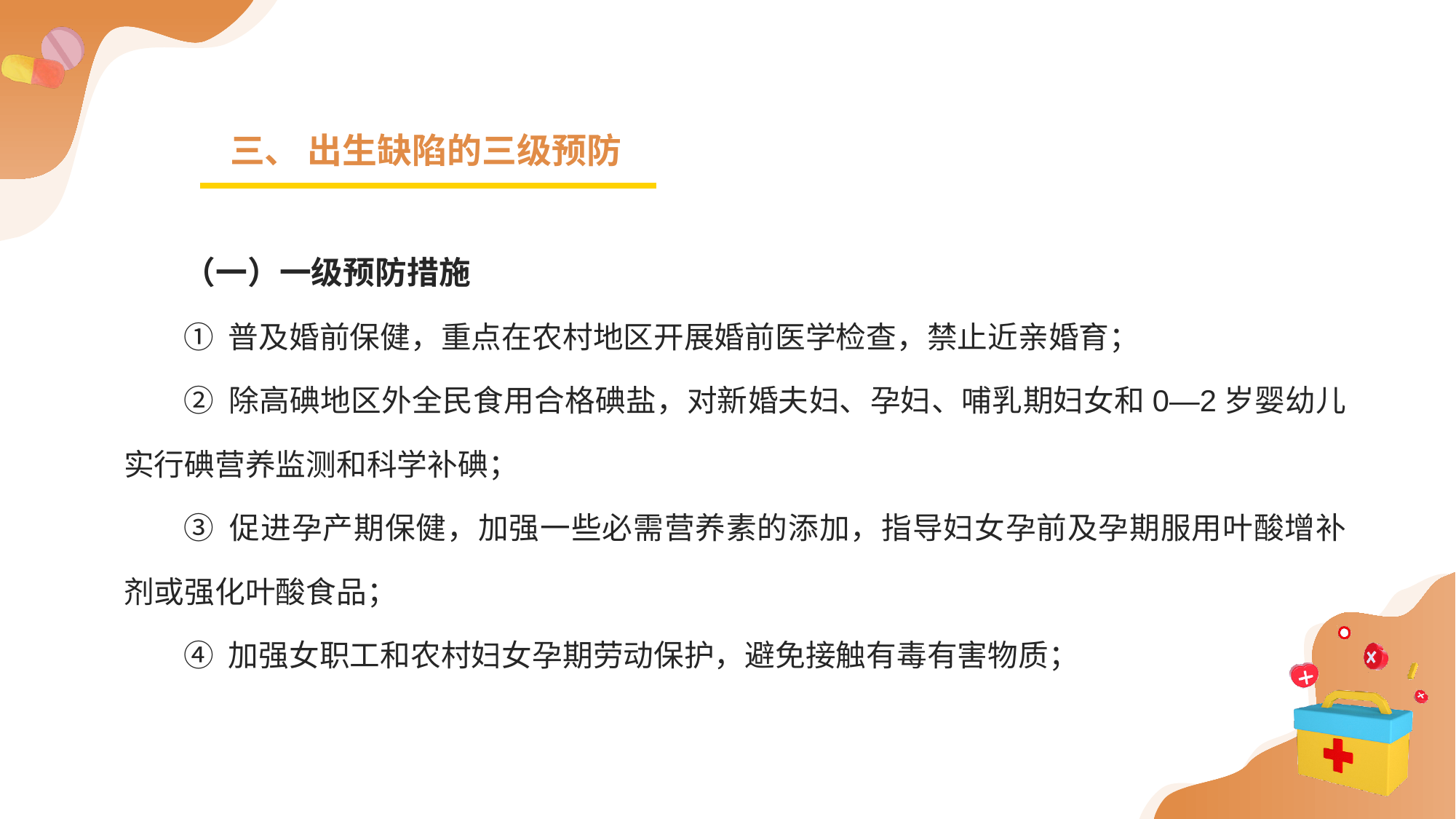

三、 出生缺陷的三级预防
（一）一级预防措施
① 普及婚前保健，重点在农村地区开展婚前医学检查，禁止近亲婚育；
② 除高碘地区外全民食用合格碘盐，对新婚夫妇、孕妇、哺乳期妇女和0—2岁婴幼儿实行碘营养监测和科学补碘；
③ 促进孕产期保健，加强一些必需营养素的添加，指导妇女孕前及孕期服用叶酸增补剂或强化叶酸食品；
④ 加强女职工和农村妇女孕期劳动保护，避免接触有毒有害物质；